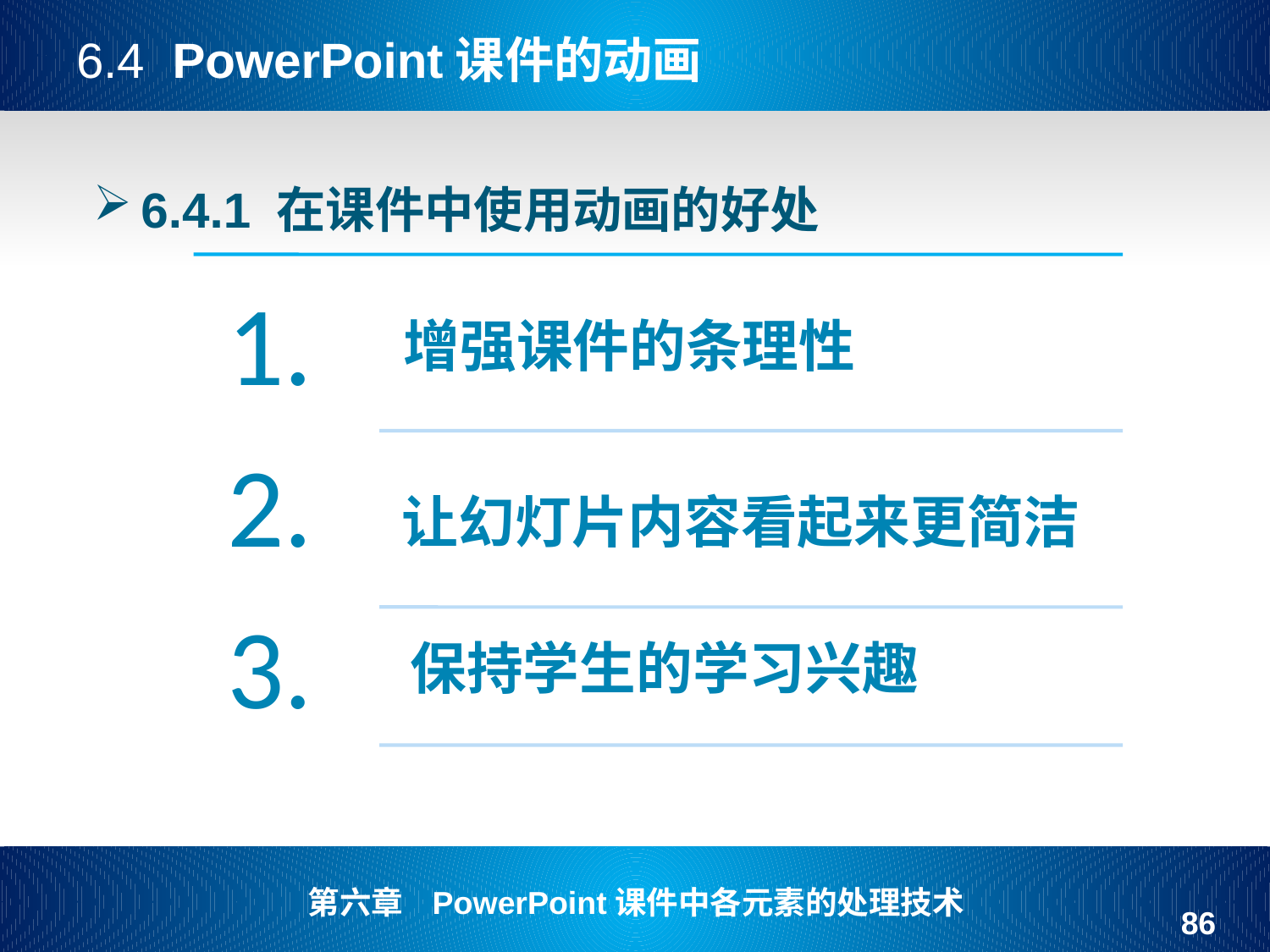

# 6.4  PowerPoint课件的动画
6.4.1 在课件中使用动画的好处

1.
2.
3.
增强课件的条理性
让幻灯片内容看起来更简洁
保持学生的学习兴趣

86